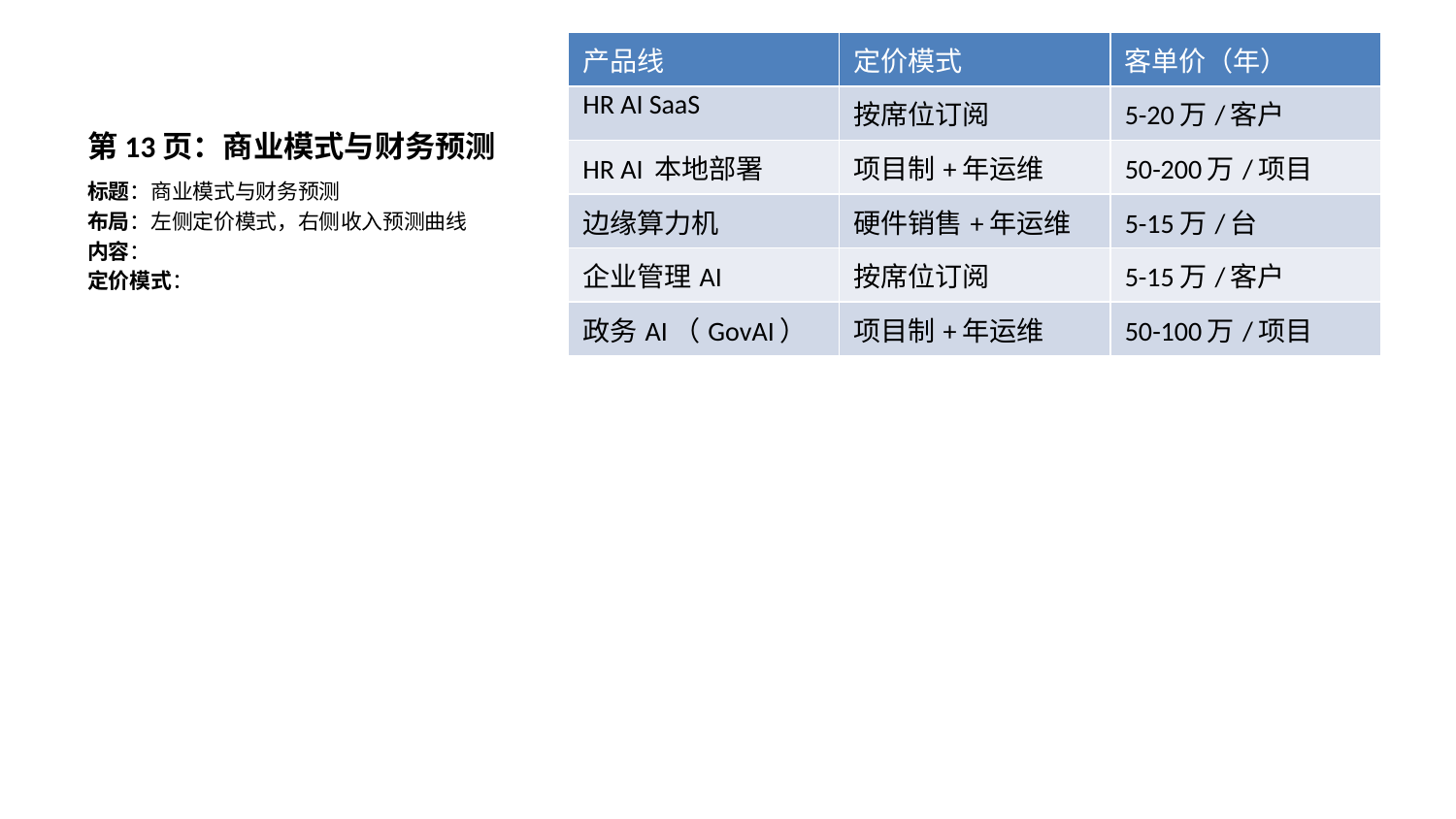

| 产品线 | 定价模式 | 客单价（年） |
| --- | --- | --- |
| HR AI SaaS | 按席位订阅 | 5-20万/客户 |
| HR AI 本地部署 | 项目制+年运维 | 50-200万/项目 |
| 边缘算力机 | 硬件销售+年运维 | 5-15万/台 |
| 企业管理AI | 按席位订阅 | 5-15万/客户 |
| 政务AI（GovAI） | 项目制+年运维 | 50-100万/项目 |
# 第13页：商业模式与财务预测
标题：商业模式与财务预测
布局：左侧定价模式，右侧收入预测曲线
内容：
定价模式：